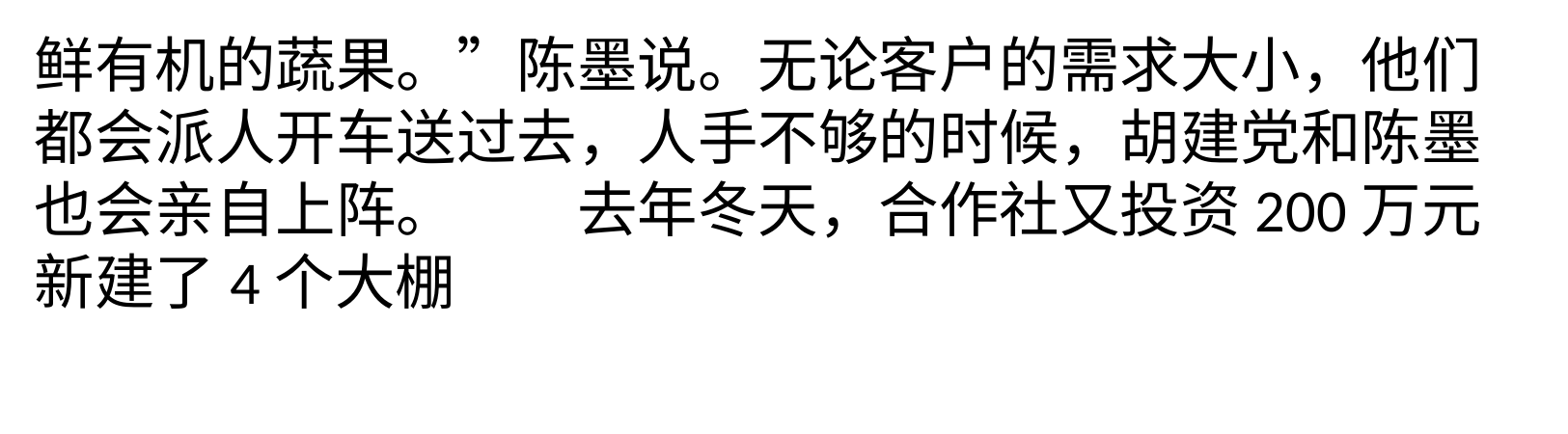

鲜有机的蔬果。”陈墨说。无论客户的需求大小，他们都会派人开车送过去，人手不够的时候，胡建党和陈墨也会亲自上阵。　　去年冬天，合作社又投资200万元新建了4个大棚